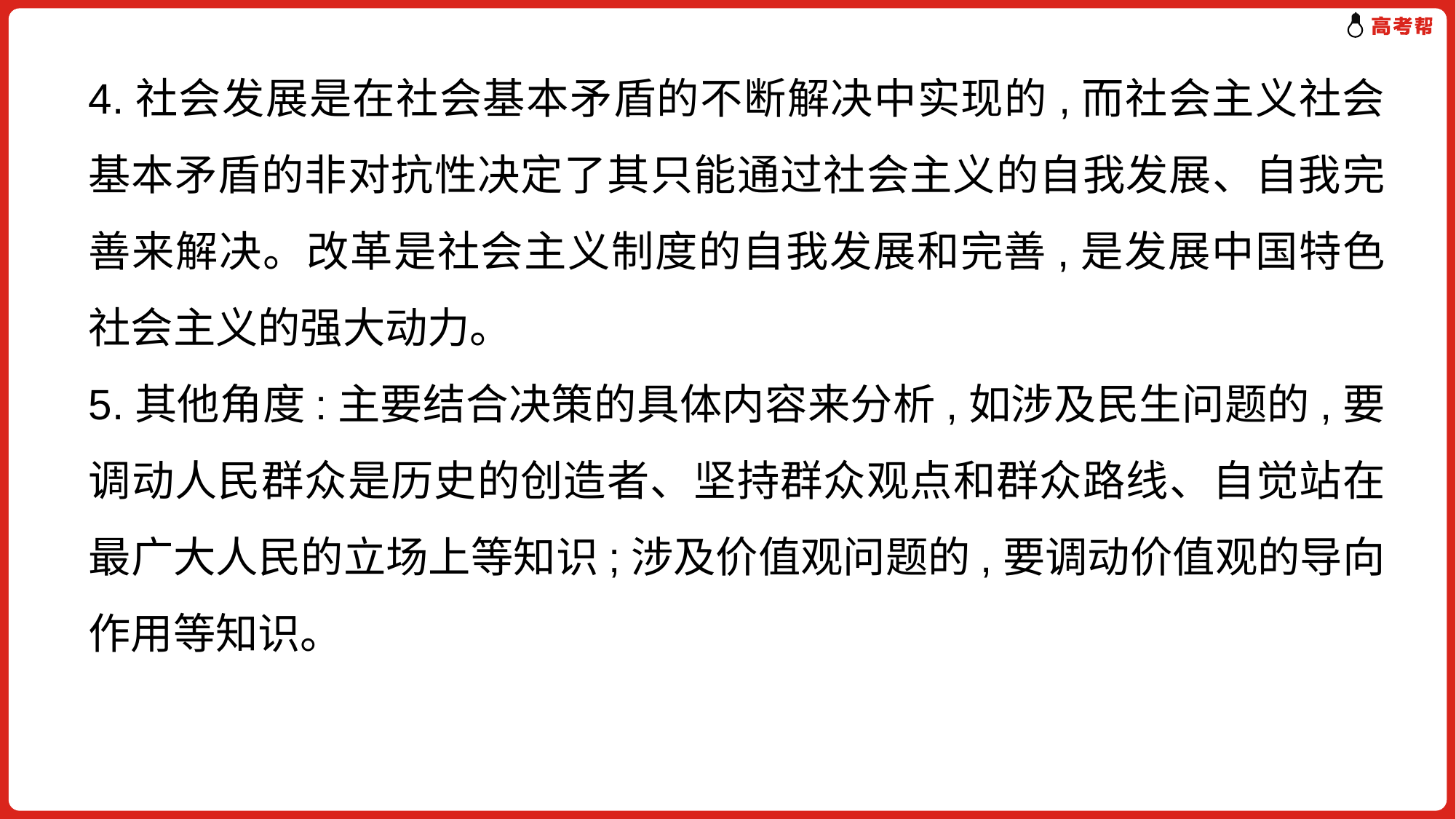

4.社会发展是在社会基本矛盾的不断解决中实现的,而社会主义社会基本矛盾的非对抗性决定了其只能通过社会主义的自我发展、自我完善来解决。改革是社会主义制度的自我发展和完善,是发展中国特色社会主义的强大动力。
5.其他角度:主要结合决策的具体内容来分析,如涉及民生问题的,要调动人民群众是历史的创造者、坚持群众观点和群众路线、自觉站在最广大人民的立场上等知识;涉及价值观问题的,要调动价值观的导向作用等知识。